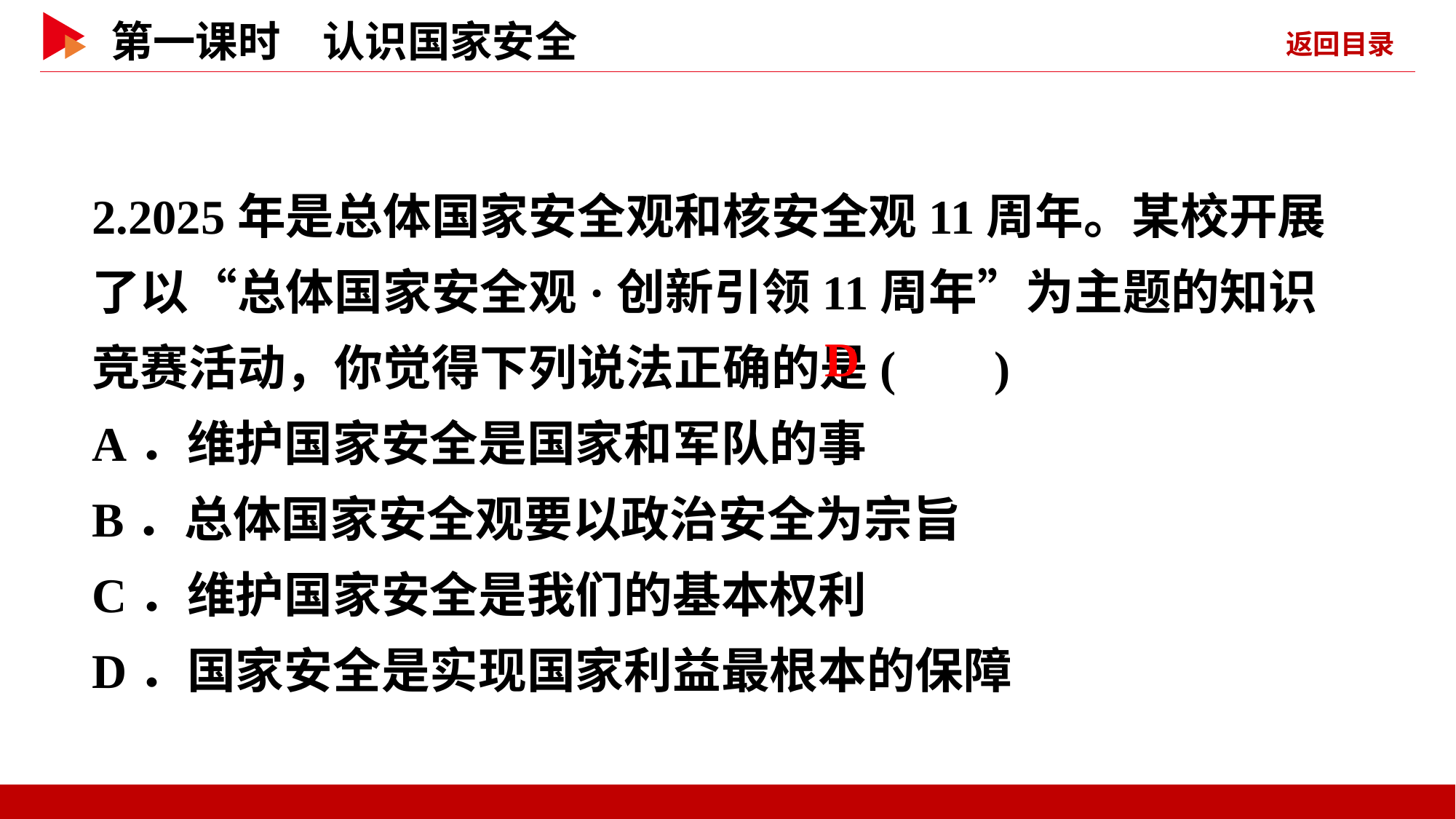

2.2025年是总体国家安全观和核安全观11周年。某校开展了以“总体国家安全观·创新引领11周年”为主题的知识竞赛活动，你觉得下列说法正确的是(        )
A．维护国家安全是国家和军队的事
B．总体国家安全观要以政治安全为宗旨
C．维护国家安全是我们的基本权利
D．国家安全是实现国家利益最根本的保障
   D